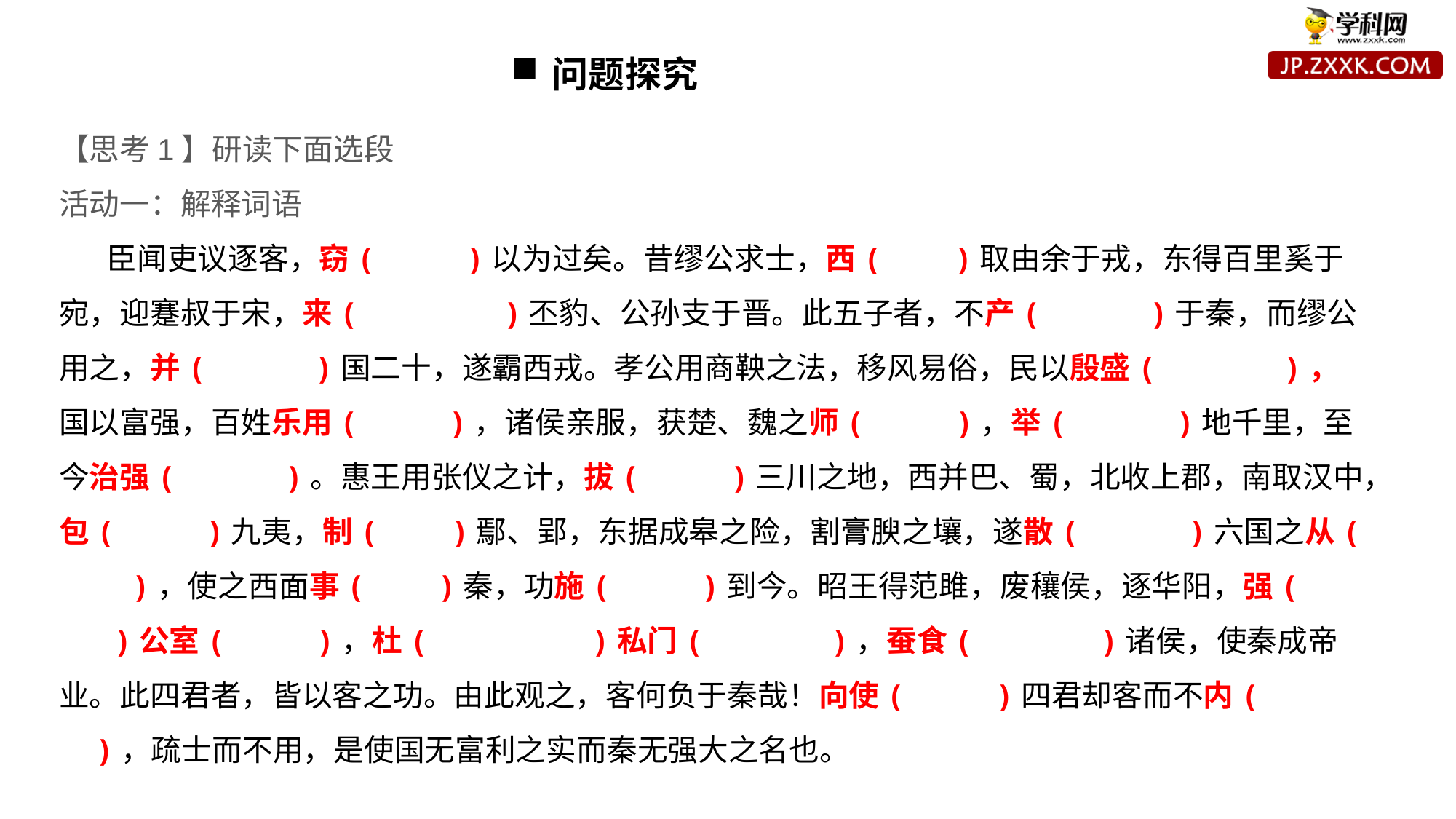

问题探究
【思考1】研读下面选段
活动一：解释词语
      臣闻吏议逐客，窃(     )以为过矣。昔缪公求士，西(    )取由余于戎，东得百里奚于宛，迎蹇叔于宋，来(        )丕豹、公孙支于晋。此五子者，不产(      )于秦，而缪公用之，并(      )国二十，遂霸西戎。孝公用商鞅之法，移风易俗，民以殷盛(       )，国以富强，百姓乐用(     )，诸侯亲服，获楚、魏之师(     )，举(      )地千里，至今治强(      )。惠王用张仪之计，拔(     )三川之地，西并巴、蜀，北收上郡，南取汉中，包(     )九夷，制(    )鄢、郢，东据成皋之险，割膏腴之壤，遂散(      )六国之从(     )，使之西面事(    )秦，功施(     )到今。昭王得范雎，废穰侯，逐华阳，强(       )公室(     )，杜(         )私门(       )，蚕食(       )诸侯，使秦成帝业。此四君者，皆以客之功。由此观之，客何负于秦哉！向使(     )四君却客而不内(        )，疏士而不用，是使国无富利之实而秦无强大之名也。